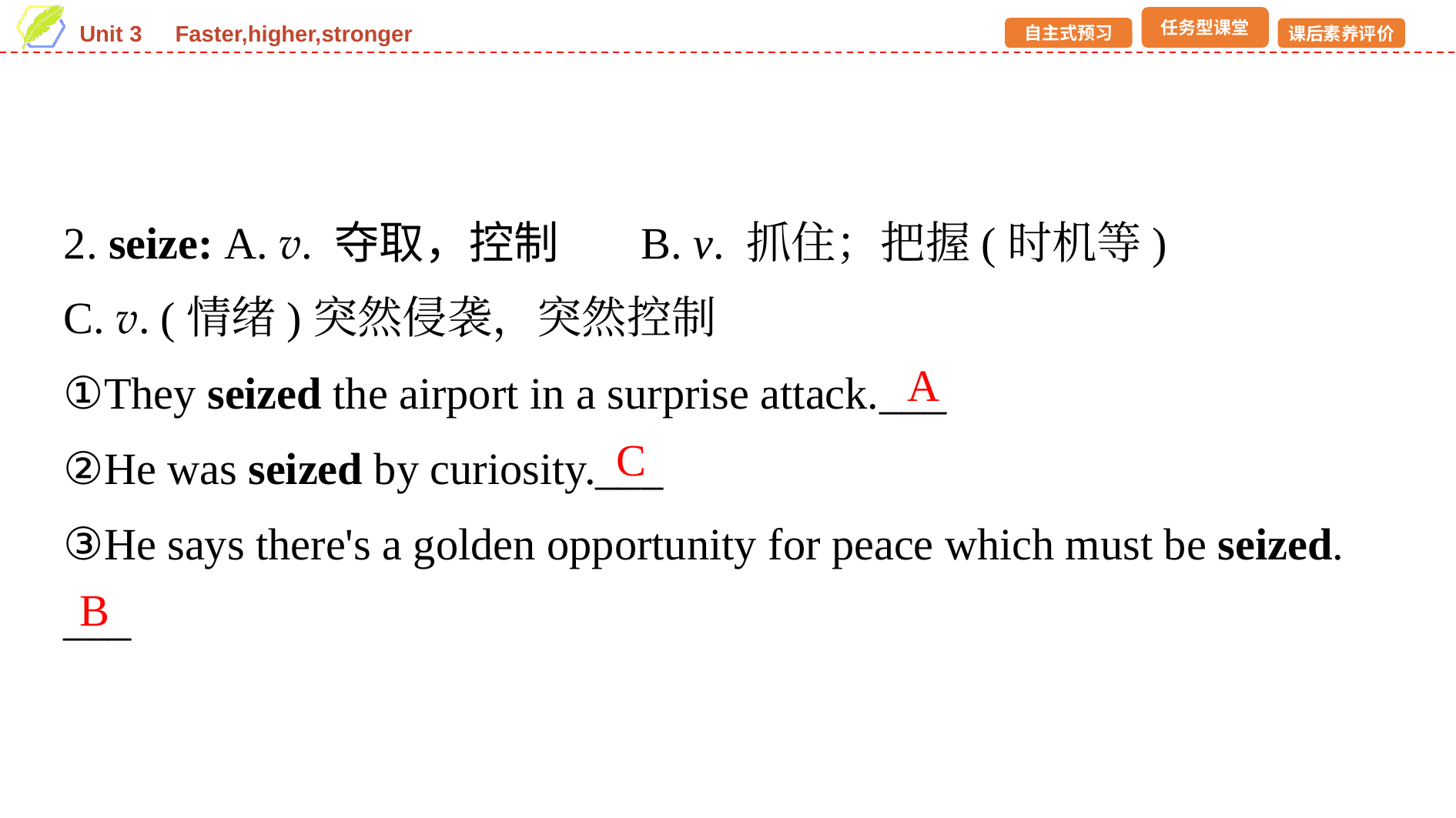

2. seize: A. v. 夺取，控制 	B. v. 抓住；把握(时机等)
C. v. (情绪)突然侵袭，突然控制
①They seized the airport in a surprise attack.___
②He was seized by curiosity.___
③He says there's a golden opportunity for peace which must be seized.
___
A
C
B